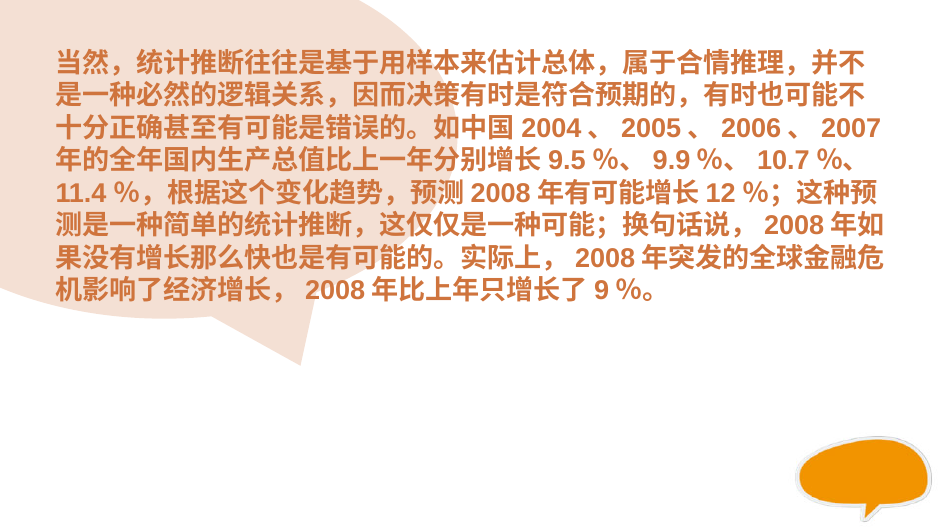

#
当然，统计推断往往是基于用样本来估计总体，属于合情推理，并不是一种必然的逻辑关系，因而决策有时是符合预期的，有时也可能不十分正确甚至有可能是错误的。如中国2004、2005、2006、2007年的全年国内生产总值比上一年分别增长9.5％、9.9％、10.7％、11.4％，根据这个变化趋势，预测2008年有可能增长12％；这种预测是一种简单的统计推断，这仅仅是一种可能；换句话说，2008年如果没有增长那么快也是有可能的。实际上，2008年突发的全球金融危机影响了经济增长，2008年比上年只增长了9％。